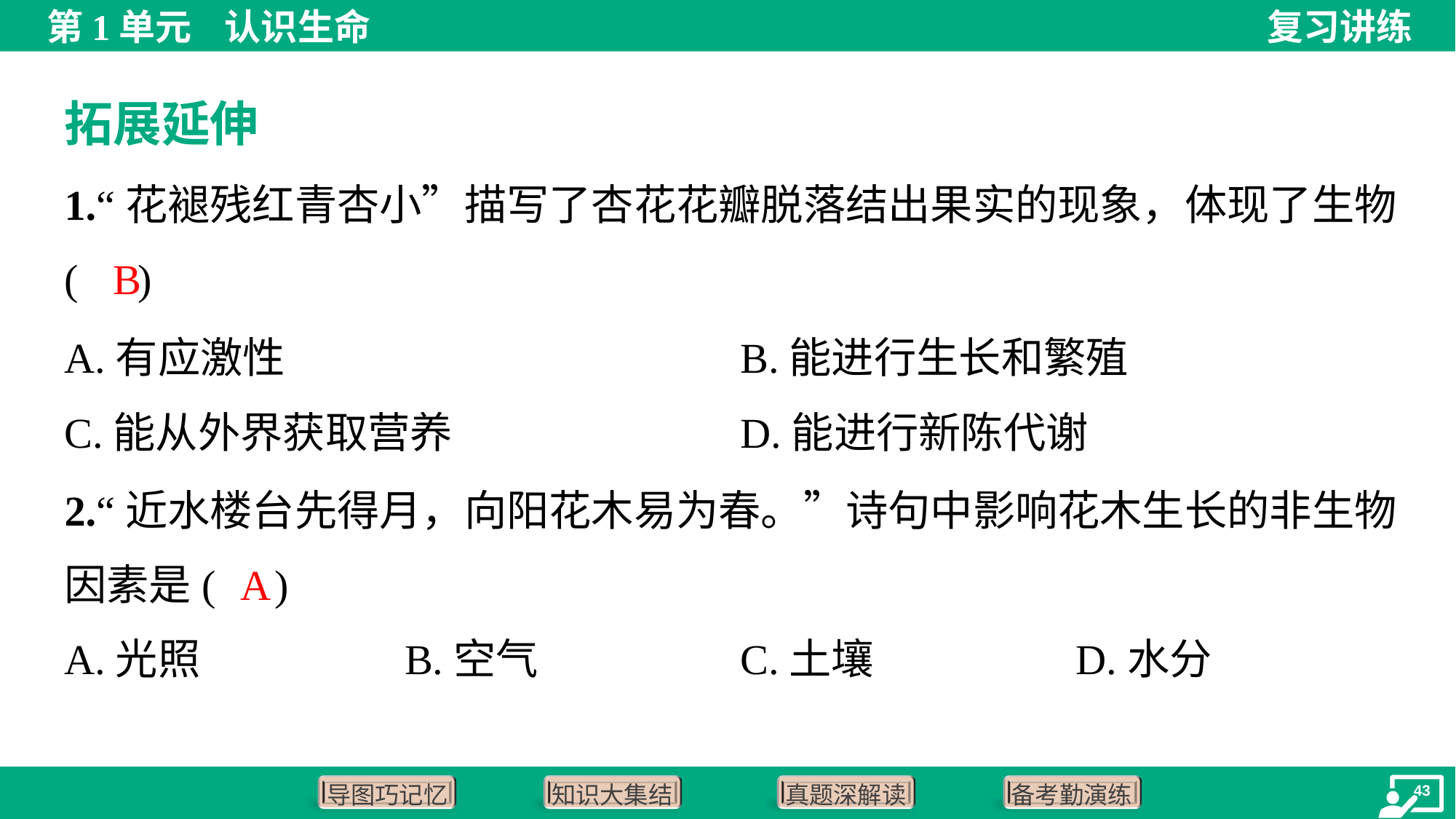

拓展延伸
1.“花褪残红青杏小”描写了杏花花瓣脱落结出果实的现象，体现了生物
(     )
B
A.有应激性	B.能进行生长和繁殖
C.能从外界获取营养	D.能进行新陈代谢
2.“近水楼台先得月，向阳花木易为春。”诗句中影响花木生长的非生物
因素是(     )
A
A.光照	B.空气	C.土壤	D.水分